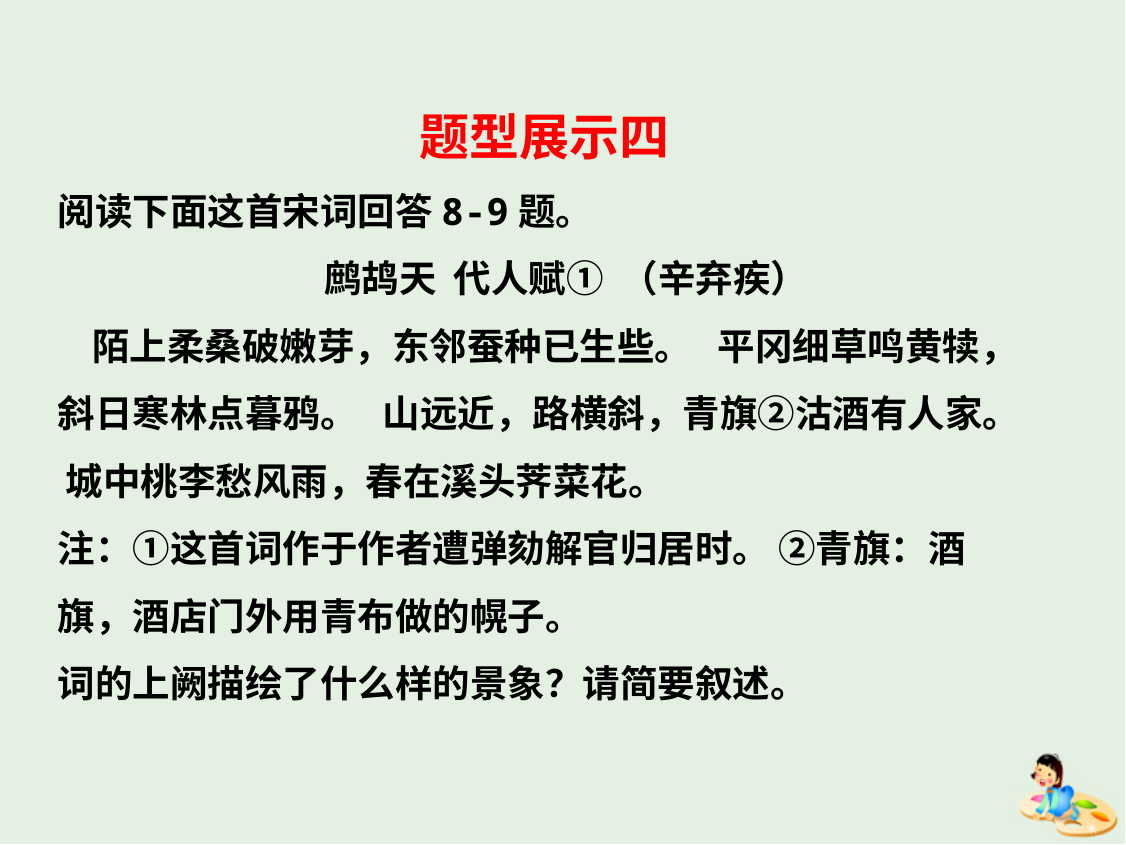

题型展示四
阅读下面这首宋词回答8-9题。
    鹧鸪天  代人赋①  （辛弃疾）
   陌上柔桑破嫩芽，东邻蚕种已生些。   平冈细草鸣黄犊，斜日寒林点暮鸦。   山远近，路横斜，青旗②沽酒有人家。   城中桃李愁风雨，春在溪头荠菜花。
注：①这首词作于作者遭弹劾解官归居时。 ②青旗：酒旗，酒店门外用青布做的幌子。
词的上阙描绘了什么样的景象？请简要叙述。